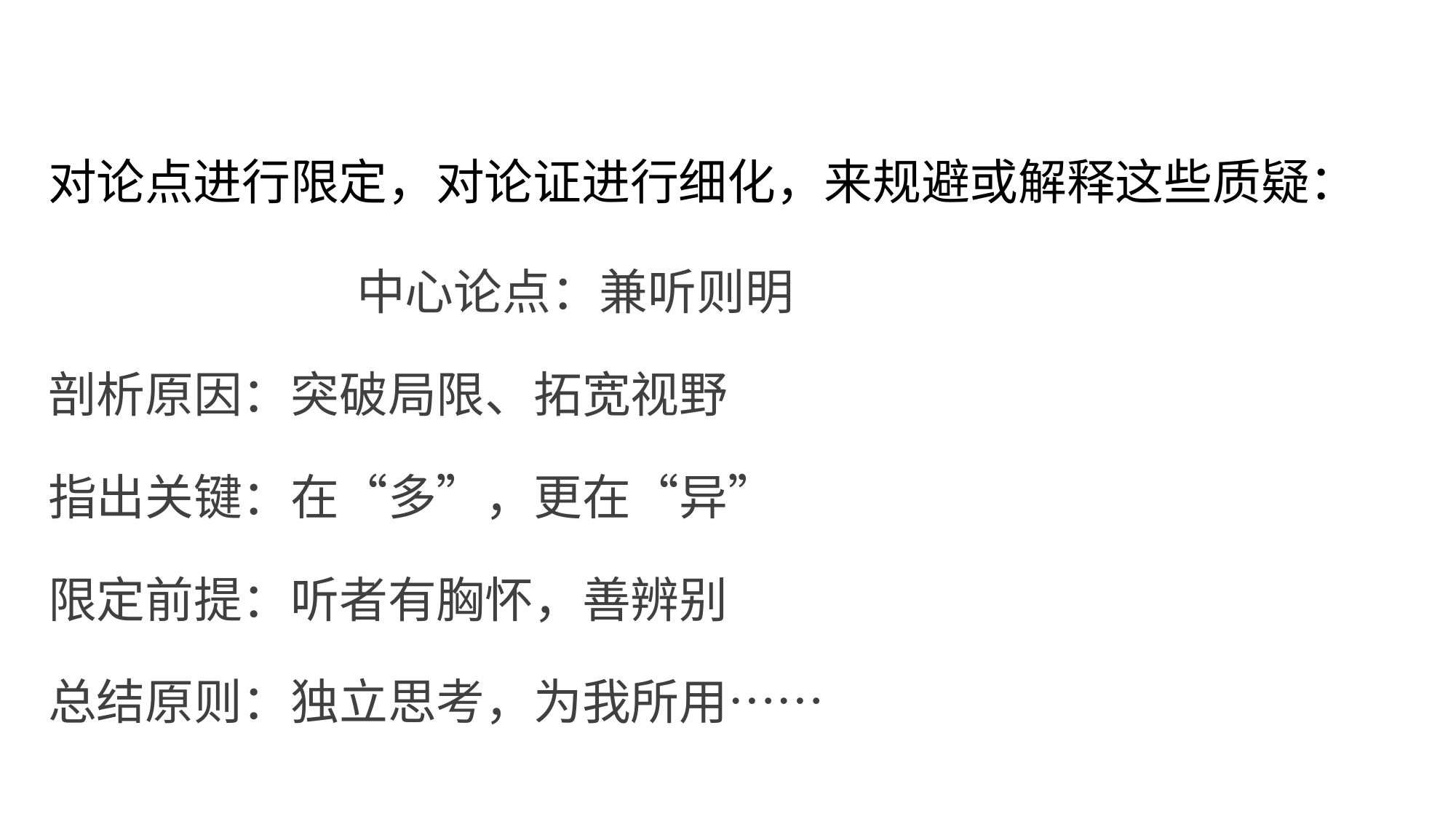

对论点进行限定，对论证进行细化，来规避或解释这些质疑： 中心论点：兼听则明
剖析原因：突破局限、拓宽视野
指出关键：在“多”，更在“异”
限定前提：听者有胸怀，善辨别
总结原则：独立思考，为我所用……